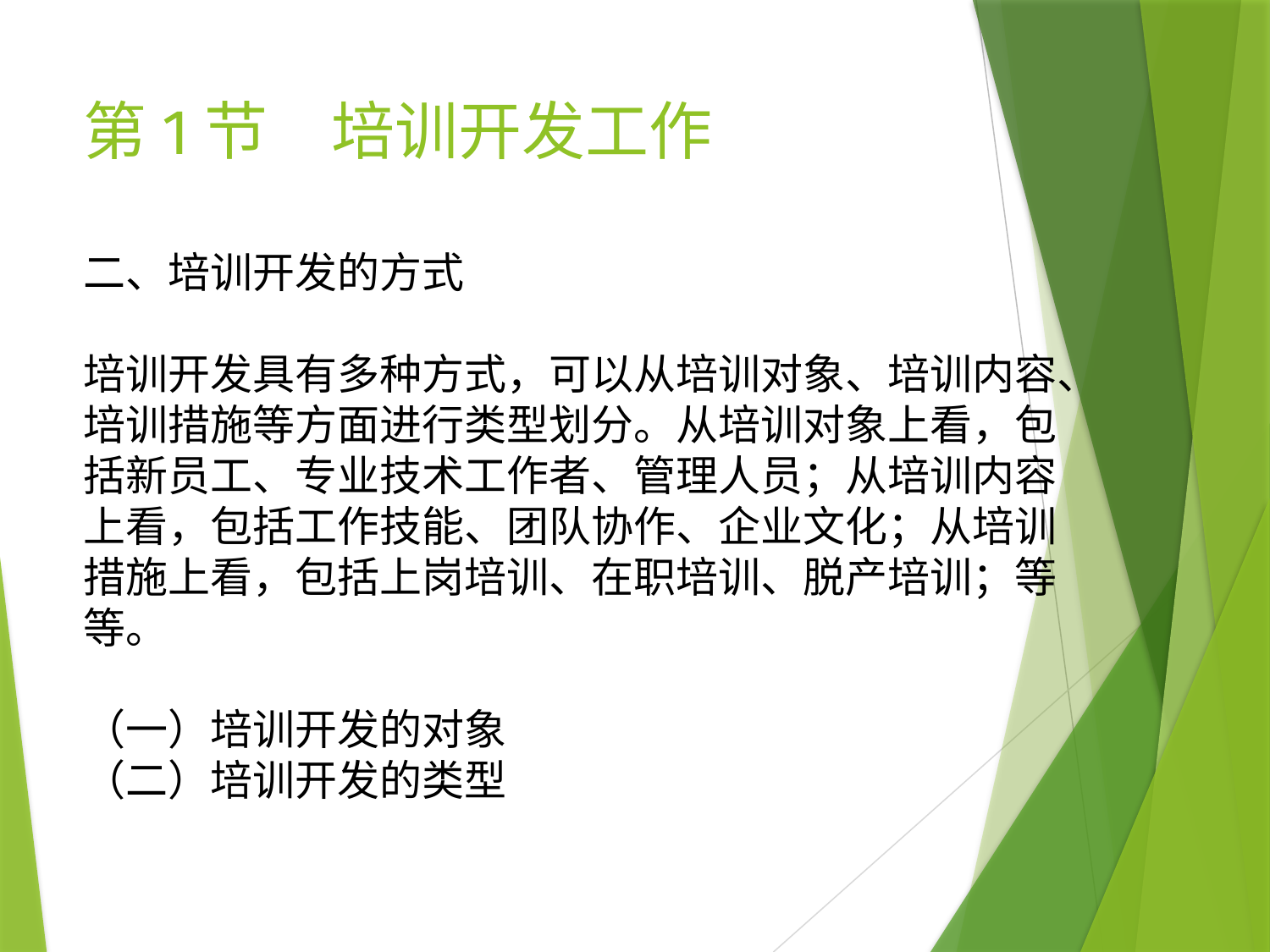

# 第1节　培训开发工作
二、培训开发的方式

培训开发具有多种方式，可以从培训对象、培训内容、培训措施等方面进行类型划分。从培训对象上看，包括新员工、专业技术工作者、管理人员；从培训内容上看，包括工作技能、团队协作、企业文化；从培训措施上看，包括上岗培训、在职培训、脱产培训；等等。

（一）培训开发的对象
（二）培训开发的类型